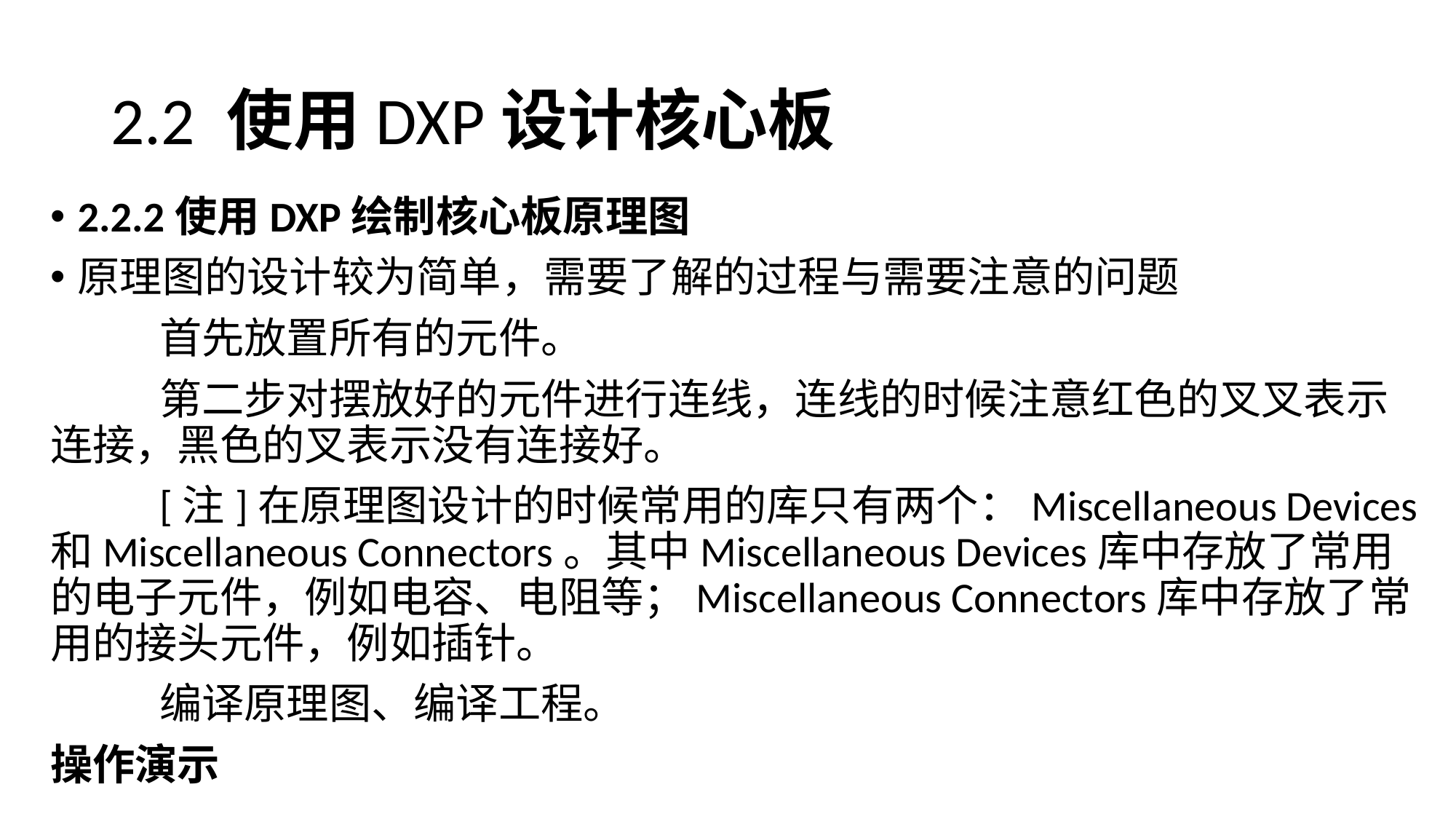

# 2.2 使用DXP设计核心板
2.2.2使用DXP绘制核心板原理图
原理图的设计较为简单，需要了解的过程与需要注意的问题
    	首先放置所有的元件。
	第二步对摆放好的元件进行连线，连线的时候注意红色的叉叉表示连接，黑色的叉表示没有连接好。
	[注]在原理图设计的时候常用的库只有两个：Miscellaneous Devices 和Miscellaneous Connectors。其中Miscellaneous Devices库中存放了常用的电子元件，例如电容、电阻等；Miscellaneous Connectors库中存放了常用的接头元件，例如插针。
	编译原理图、编译工程。
操作演示